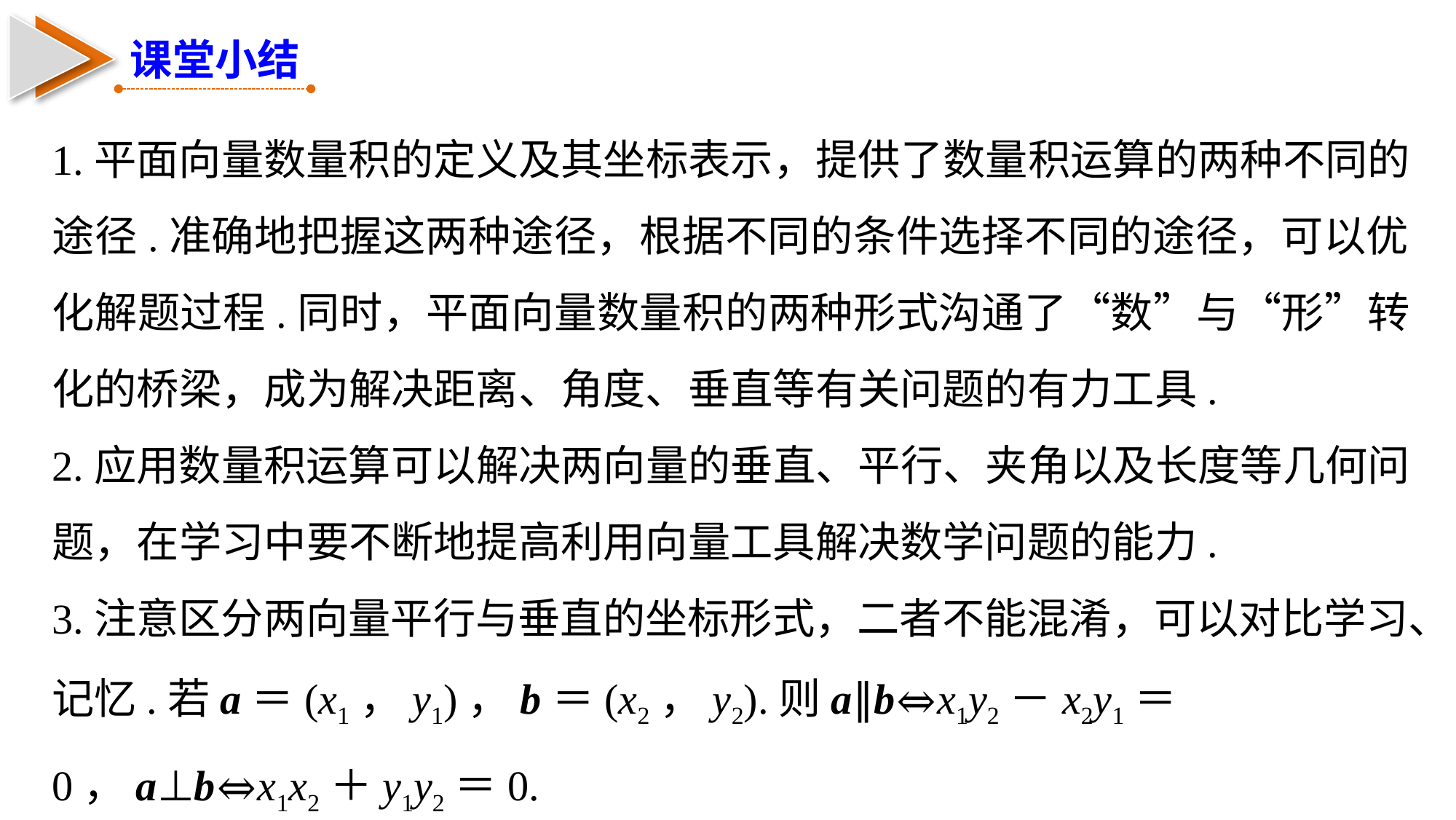

课堂小结
1.平面向量数量积的定义及其坐标表示，提供了数量积运算的两种不同的途径.准确地把握这两种途径，根据不同的条件选择不同的途径，可以优化解题过程.同时，平面向量数量积的两种形式沟通了“数”与“形”转化的桥梁，成为解决距离、角度、垂直等有关问题的有力工具.
2.应用数量积运算可以解决两向量的垂直、平行、夹角以及长度等几何问题，在学习中要不断地提高利用向量工具解决数学问题的能力.
3.注意区分两向量平行与垂直的坐标形式，二者不能混淆，可以对比学习、记忆.若a＝(x1，y1)，b＝(x2，y2).则a∥b⇔x1y2－x2y1＝0，a⊥b⇔x1x2＋y1y2＝0.